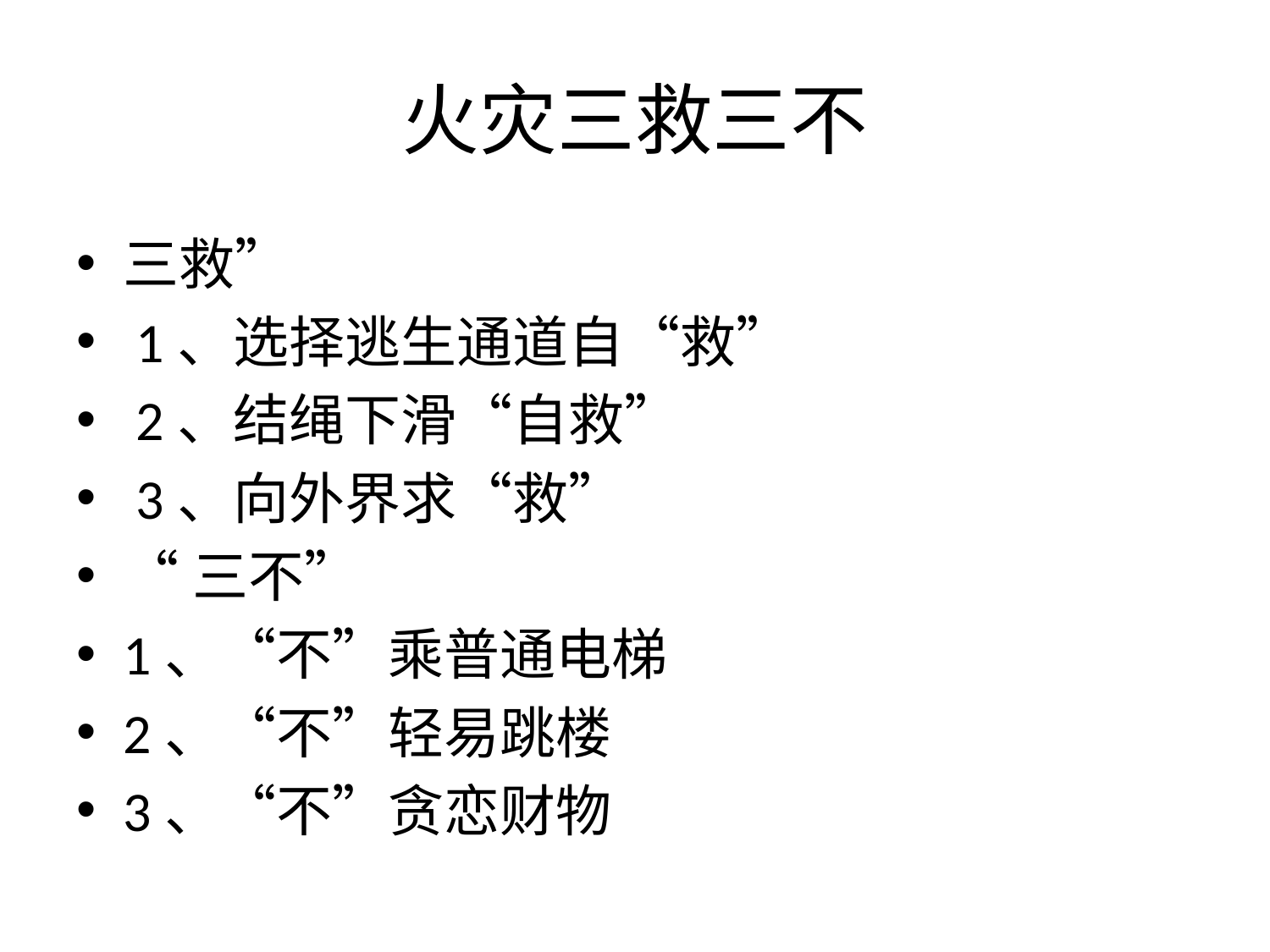

# 火灾三救三不
三救”
 1、选择逃生通道自“救”
 2、结绳下滑“自救”
 3、向外界求“救”
“三不”
1、“不”乘普通电梯
2、“不”轻易跳楼
3、“不”贪恋财物